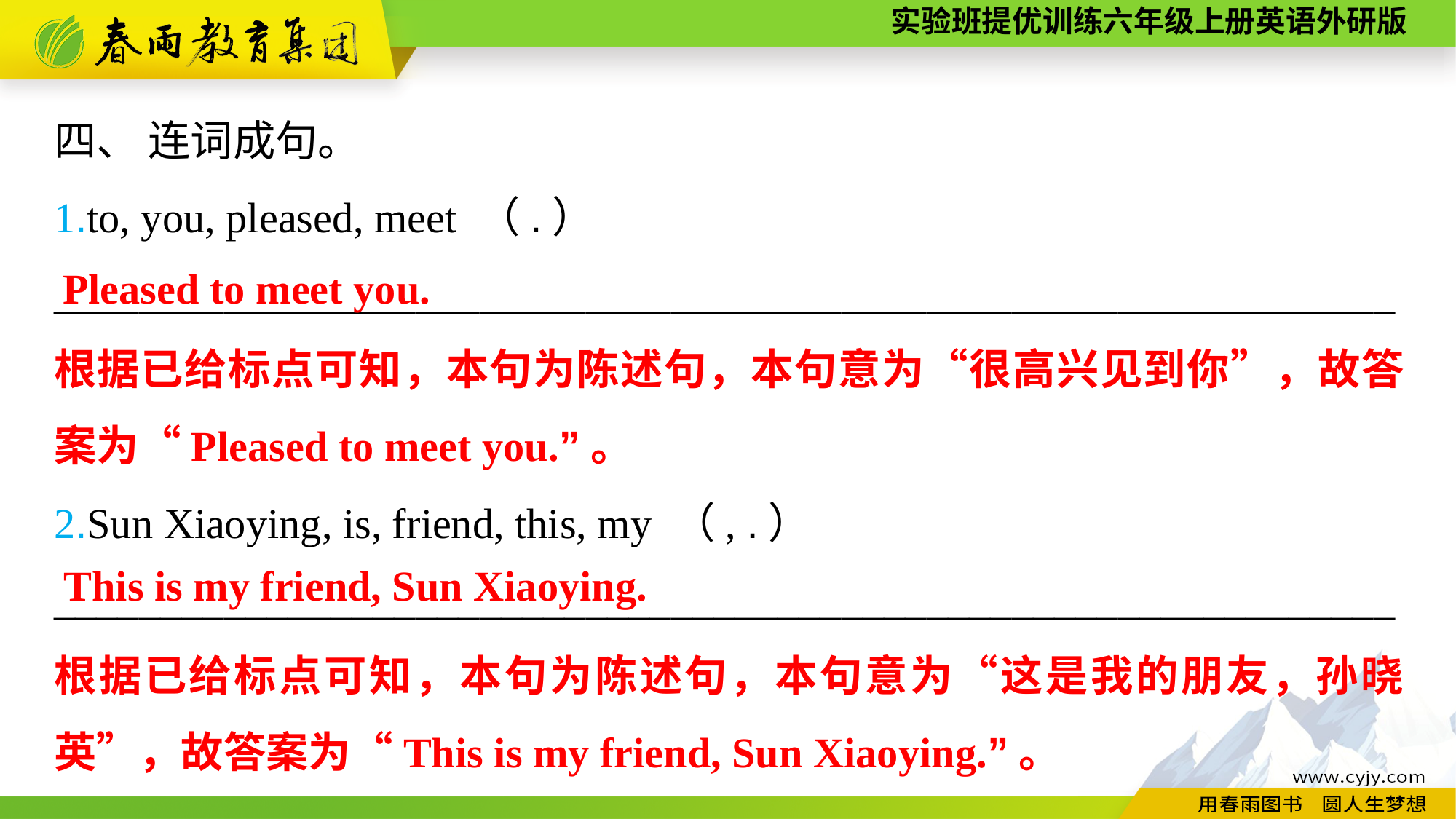

四、 连词成句。
1.to, you, pleased, meet （.）
_______________________________________________________________

2.Sun Xiaoying, is, friend, this, my （, .）
_______________________________________________________________
Pleased to meet you.
根据已给标点可知，本句为陈述句，本句意为“很高兴见到你”，故答案为“Pleased to meet you.”。
This is my friend, Sun Xiaoying.
根据已给标点可知，本句为陈述句，本句意为“这是我的朋友，孙晓英”，故答案为“This is my friend, Sun Xiaoying.”。